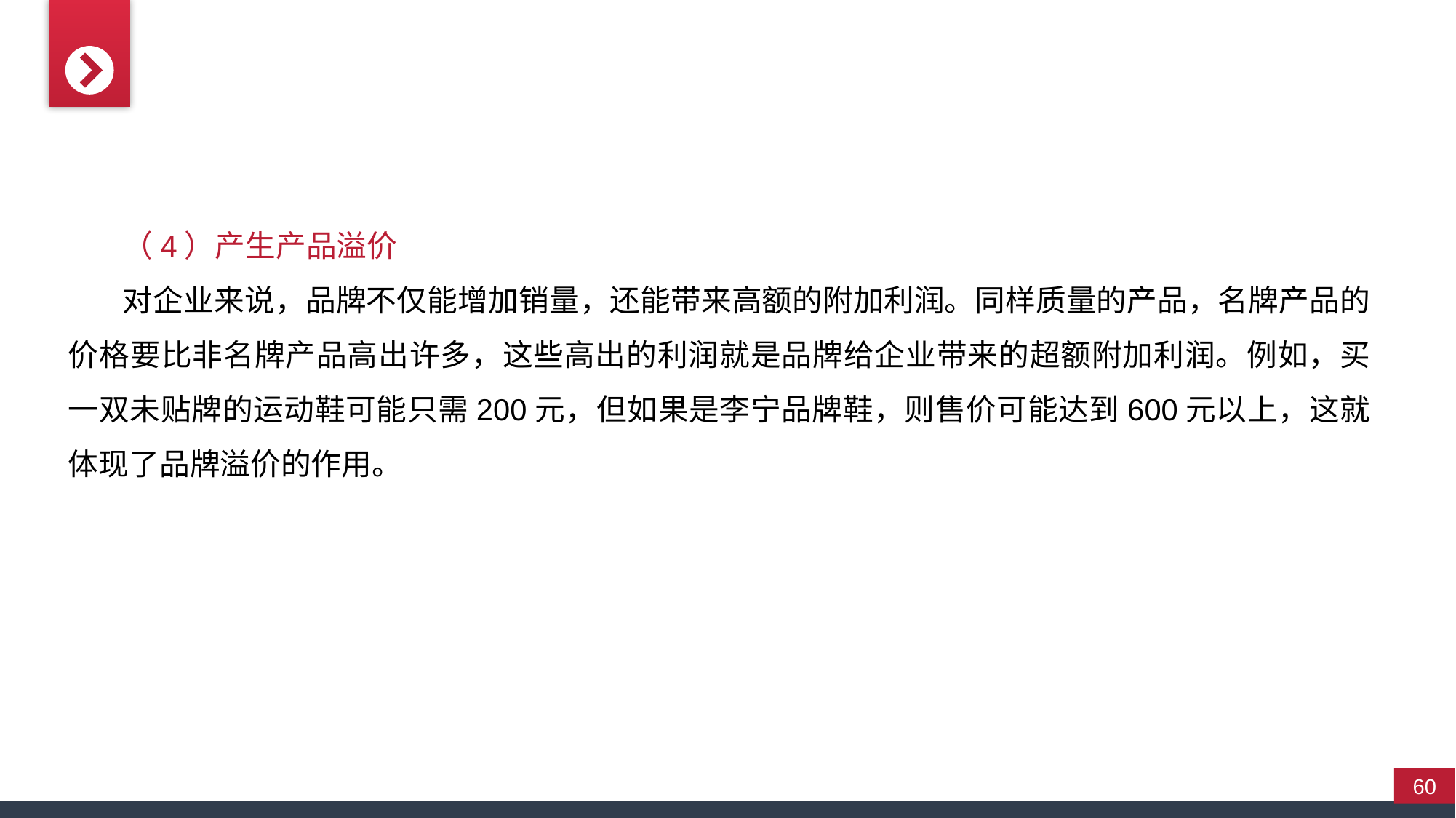

（4）产生产品溢价
对企业来说，品牌不仅能增加销量，还能带来高额的附加利润。同样质量的产品，名牌产品的价格要比非名牌产品高出许多，这些高出的利润就是品牌给企业带来的超额附加利润。例如，买一双未贴牌的运动鞋可能只需200元，但如果是李宁品牌鞋，则售价可能达到600元以上，这就体现了品牌溢价的作用。